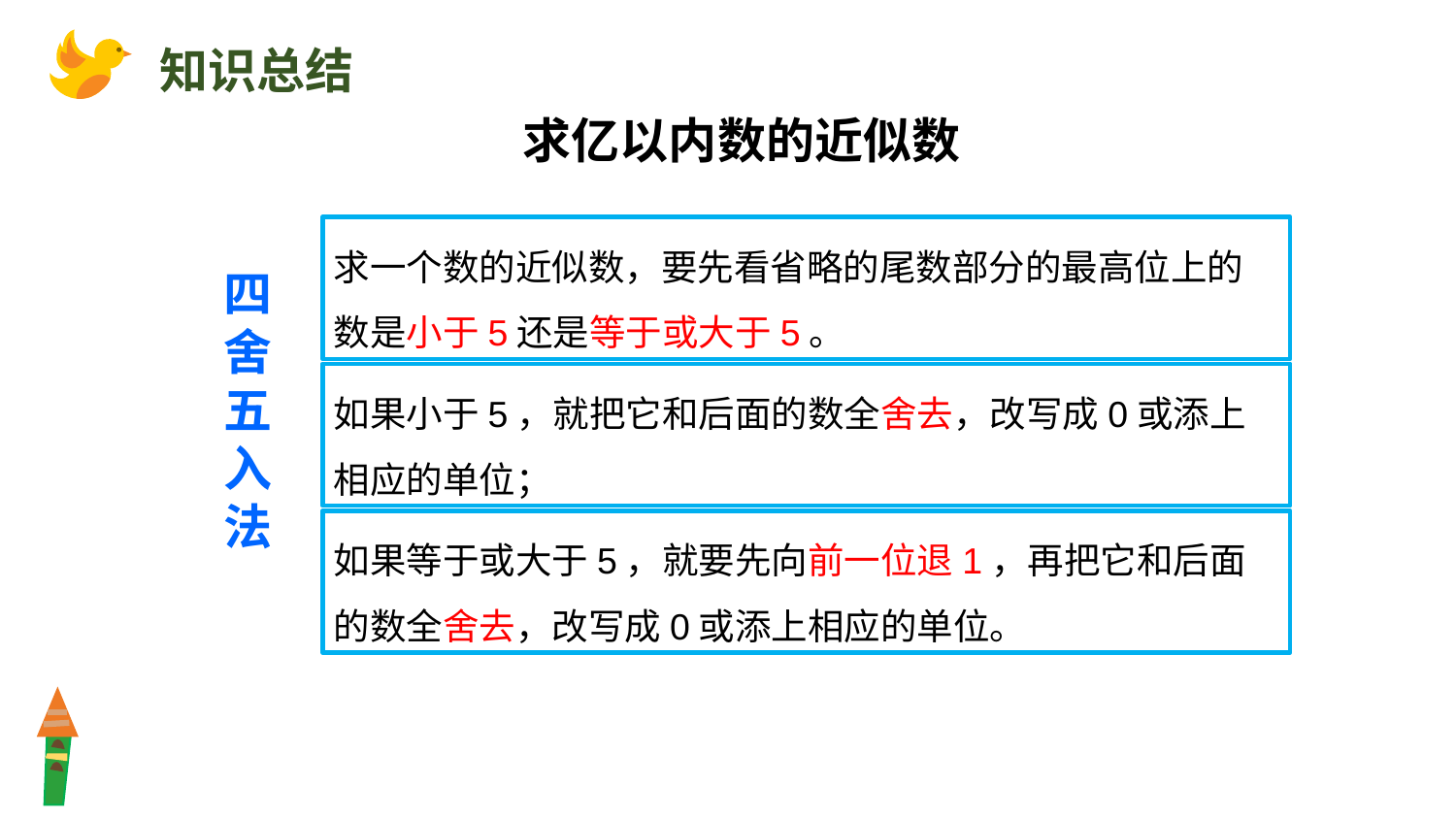

知识总结
求亿以内数的近似数
求一个数的近似数，要先看省略的尾数部分的最高位上的数是小于5还是等于或大于5。
四舍五入法
如果小于5，就把它和后面的数全舍去，改写成0或添上相应的单位；
如果等于或大于5，就要先向前一位退1，再把它和后面的数全舍去，改写成0或添上相应的单位。